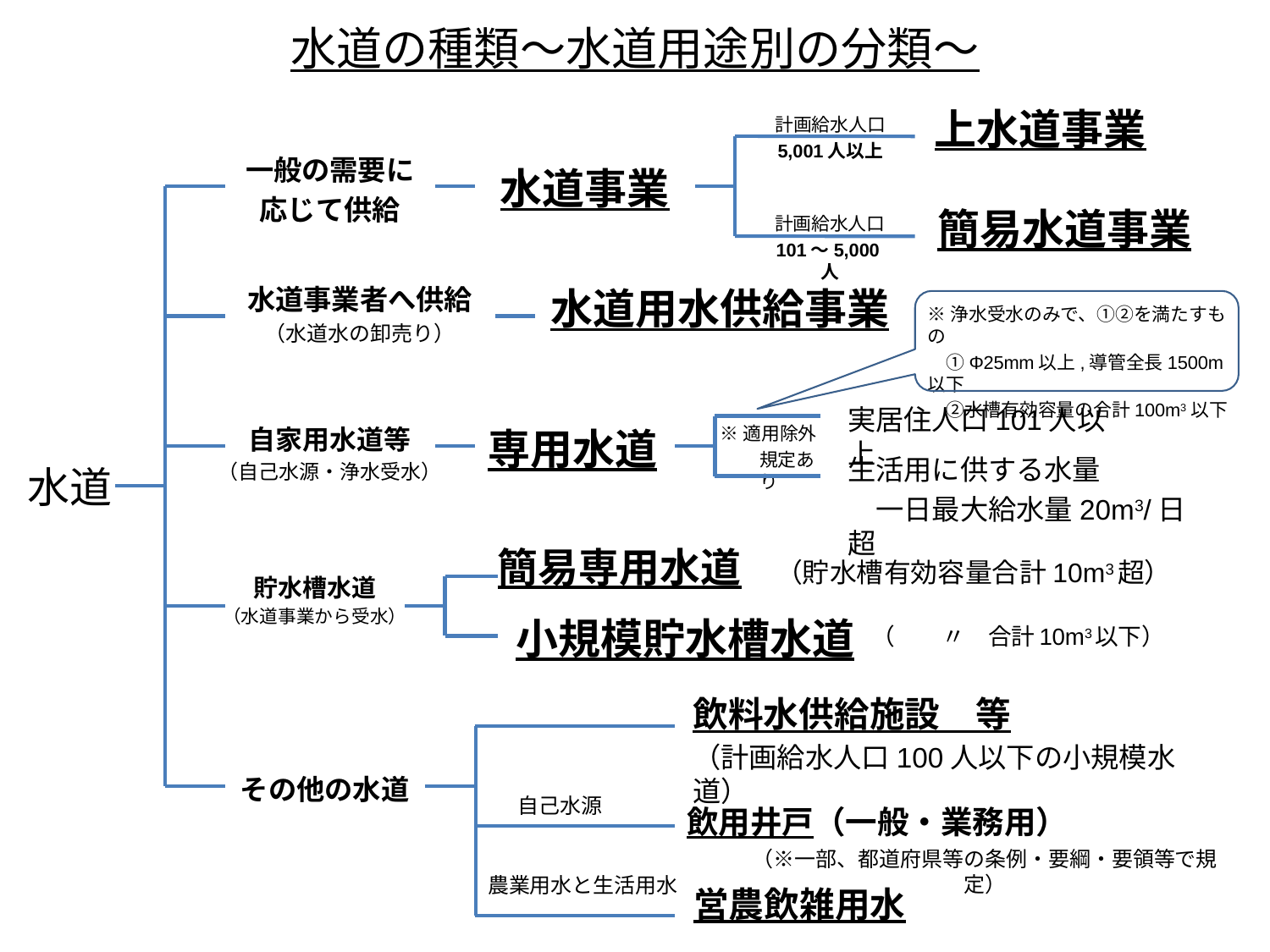

# 水道の種類～水道用途別の分類～
上水道事業
計画給水人口
5,001人以上

一般の需要に
応じて供給
水道事業
簡易水道事業
計画給水人口
101～5,000人

水道事業者へ供給
（水道水の卸売り）
水道用水供給事業

※浄水受水のみで、①②を満たすもの
　①Φ25mm以上,導管全長1500m以下
　②水槽有効容量の合計100m3以下
実居住人口101人以上
自家用水道等
（自己水源・浄水受水）
専用水道
※適用除外
　　規定あり
生活用に供する水量
　一日最大給水量20m3/日超

水道
簡易専用水道　（貯水槽有効容量合計10m3超）
貯水槽水道
（水道事業から受水）
小規模貯水槽水道
（　　〃　合計10m3以下）
飲料水供給施設　等
（計画給水人口100人以下の小規模水道）
その他の水道
自己水源
飲用井戸（一般・業務用）
（※一部、都道府県等の条例・要綱・要領等で規定）

農業用水と生活用水
営農飲雑用水